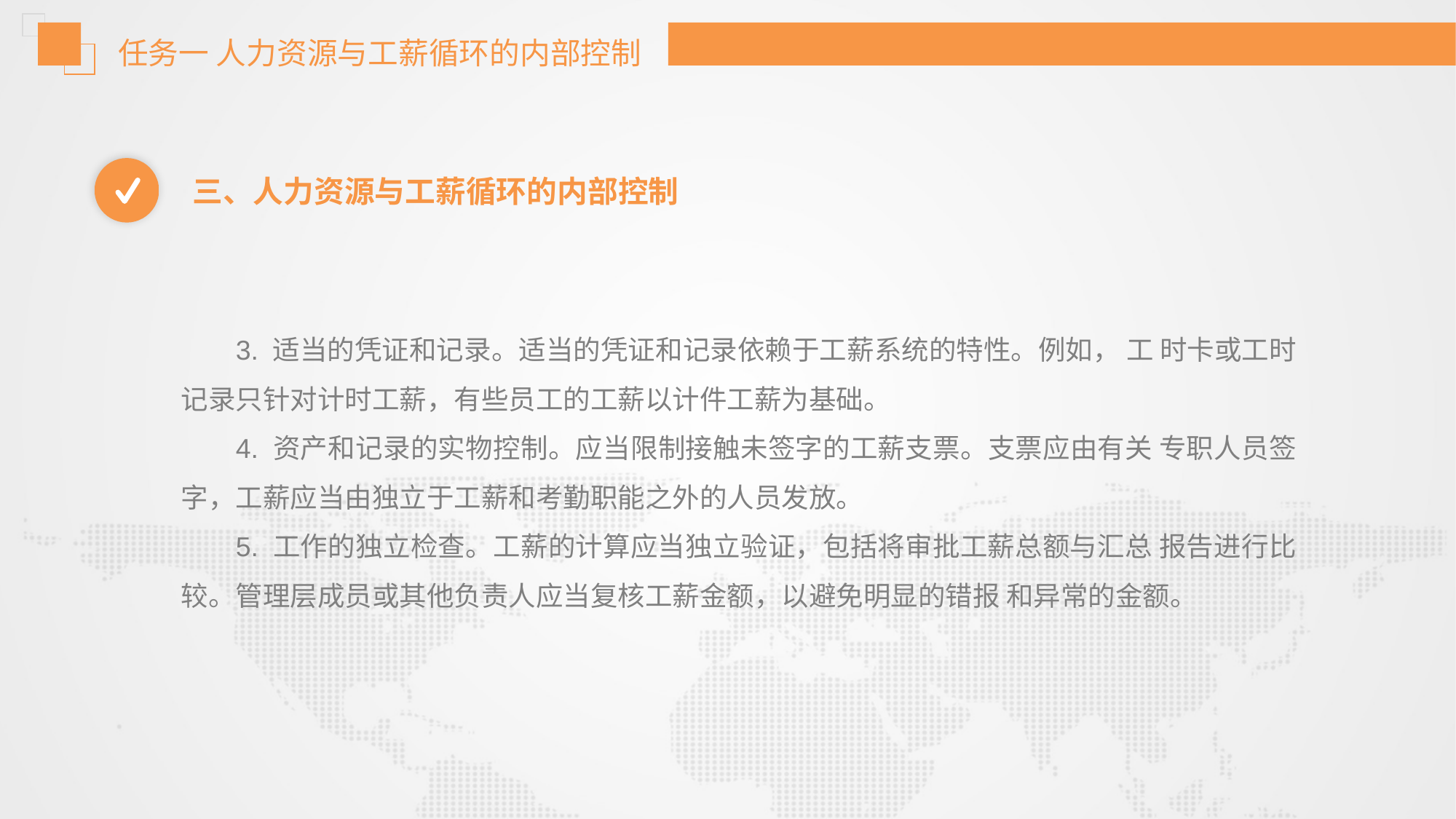

任务一 人力资源与工薪循环的内部控制

三、人力资源与工薪循环的内部控制
3. 适当的凭证和记录。适当的凭证和记录依赖于工薪系统的特性。例如， 工 时卡或工时记录只针对计时工薪，有些员工的工薪以计件工薪为基础。
4. 资产和记录的实物控制。应当限制接触未签字的工薪支票。支票应由有关 专职人员签字，工薪应当由独立于工薪和考勤职能之外的人员发放。
5. 工作的独立检查。工薪的计算应当独立验证，包括将审批工薪总额与汇总 报告进行比较。管理层成员或其他负责人应当复核工薪金额，以避免明显的错报 和异常的金额。